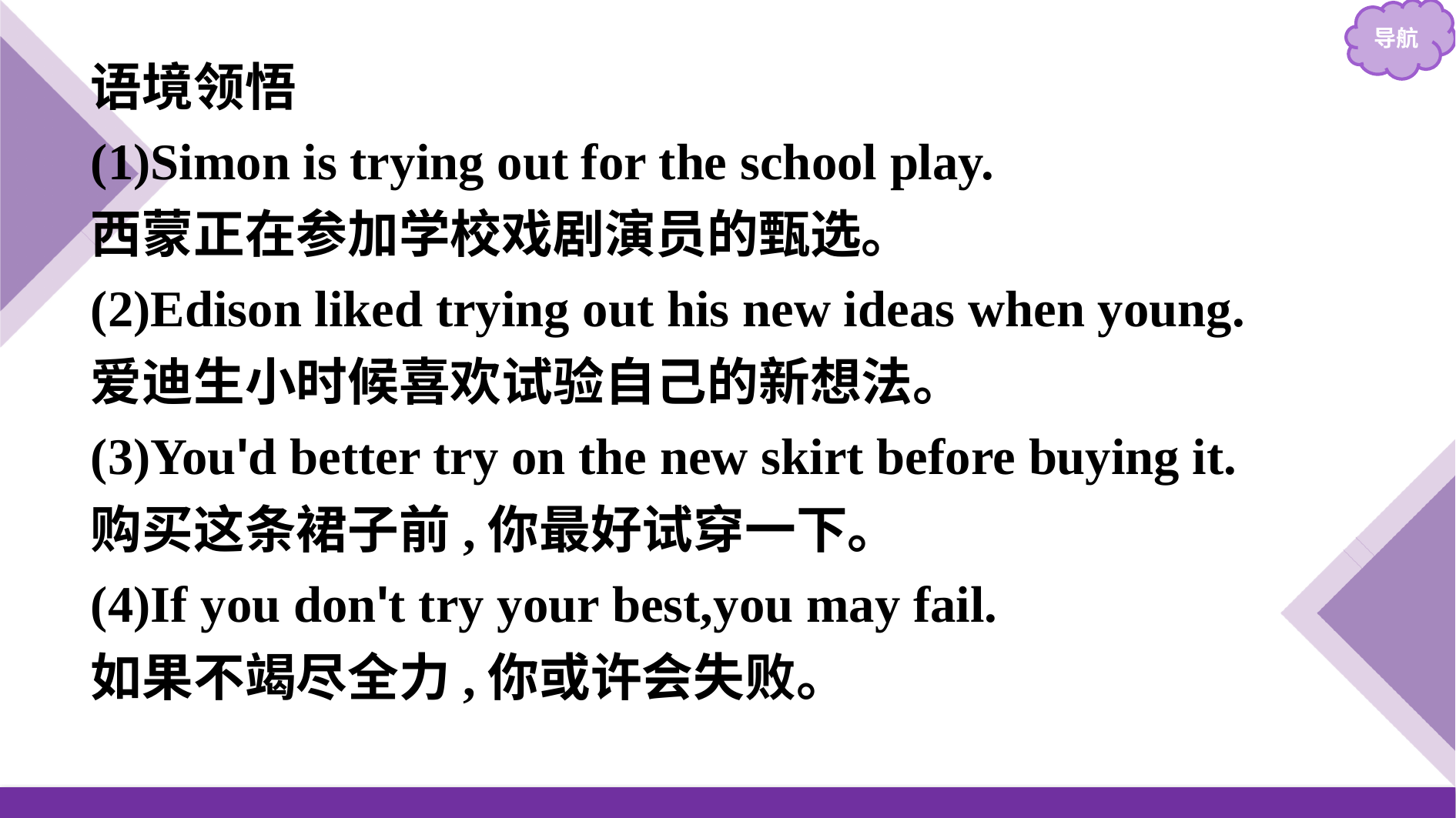

语境领悟
(1)Simon is trying out for the school play.
西蒙正在参加学校戏剧演员的甄选。
(2)Edison liked trying out his new ideas when young.
爱迪生小时候喜欢试验自己的新想法。
(3)You'd better try on the new skirt before buying it.
购买这条裙子前,你最好试穿一下。
(4)If you don't try your best,you may fail.
如果不竭尽全力,你或许会失败。